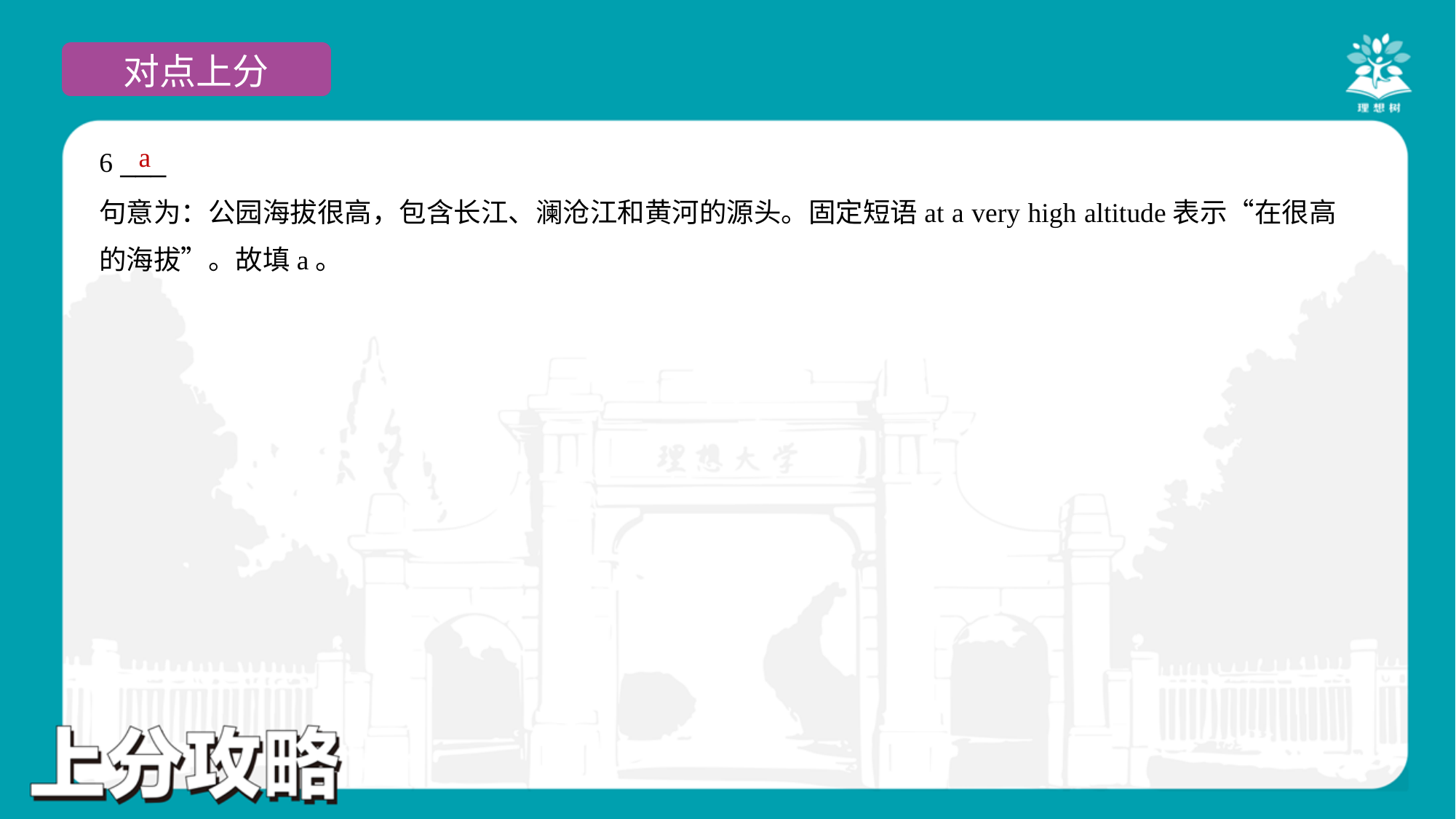

a
6 ___
句意为：公园海拔很高，包含长江、澜沧江和黄河的源头。固定短语at a very high altitude表示“在很高
的海拔”。故填a。